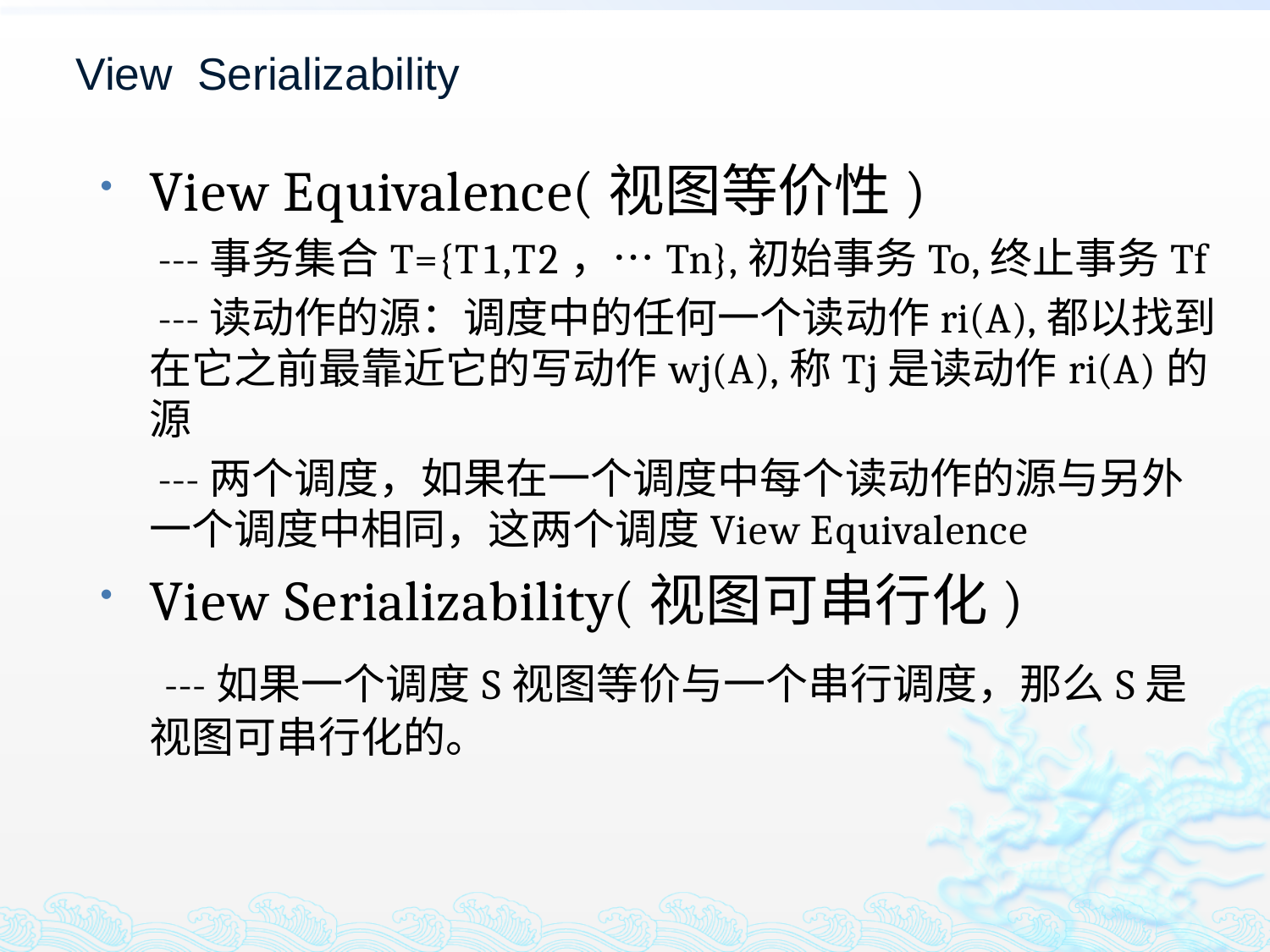

# View  Serializability
View Equivalence(视图等价性)
      ---事务集合T={T1,T2，…Tn},初始事务To,终止事务Tf
      ---读动作的源：调度中的任何一个读动作ri(A),都以找到在它之前最靠近它的写动作wj(A),称Tj是读动作ri(A)的源
      ---两个调度，如果在一个调度中每个读动作的源与另外一个调度中相同，这两个调度View Equivalence
View Serializability(视图可串行化)
     ---如果一个调度S视图等价与一个串行调度，那么S是视图可串行化的。